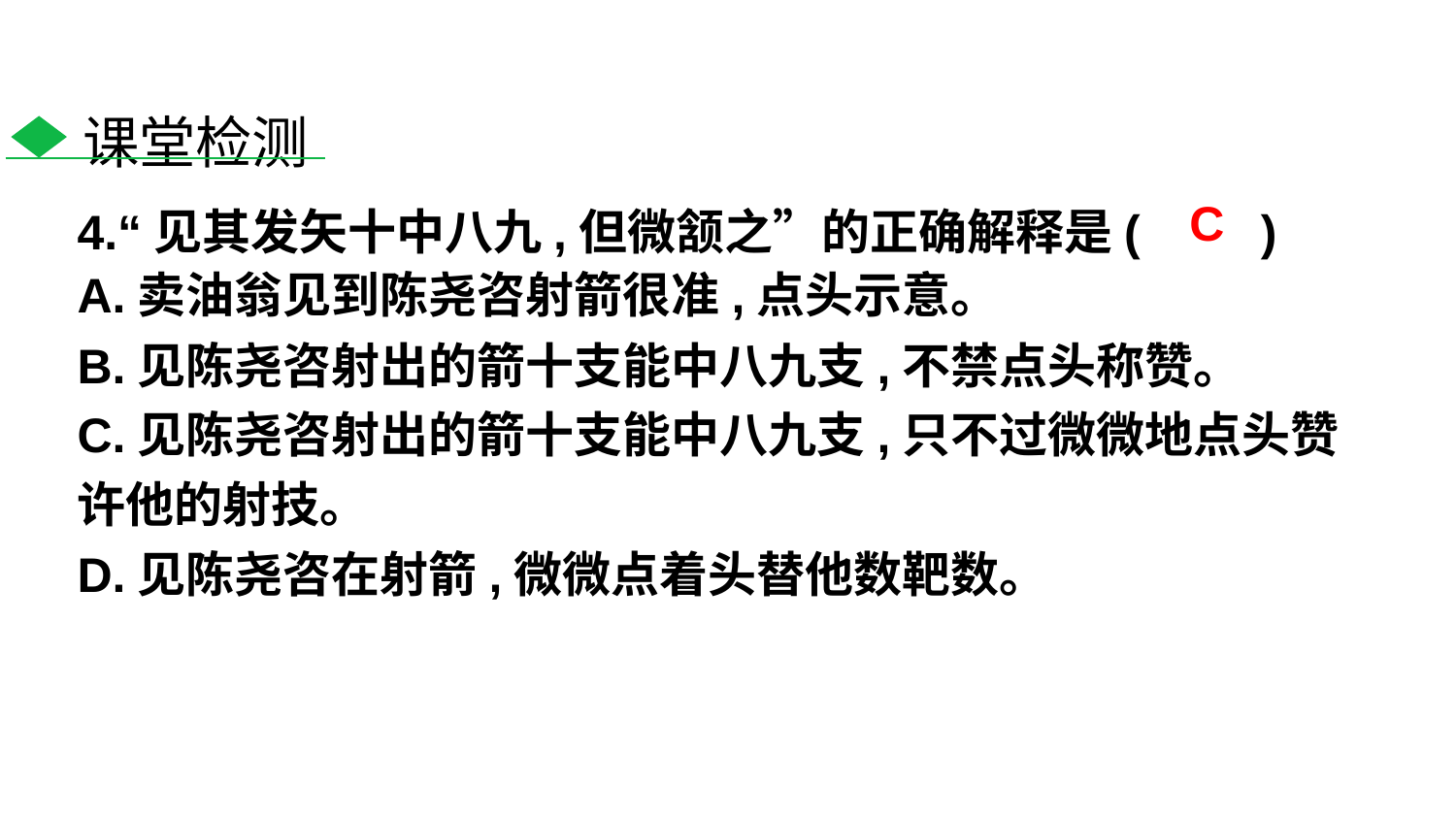

课堂检测

4.“见其发矢十中八九,但微颔之”的正确解释是(　　)
C
A.卖油翁见到陈尧咨射箭很准,点头示意。
B.见陈尧咨射出的箭十支能中八九支,不禁点头称赞。
C.见陈尧咨射出的箭十支能中八九支,只不过微微地点头赞许他的射技。
D.见陈尧咨在射箭,微微点着头替他数靶数。